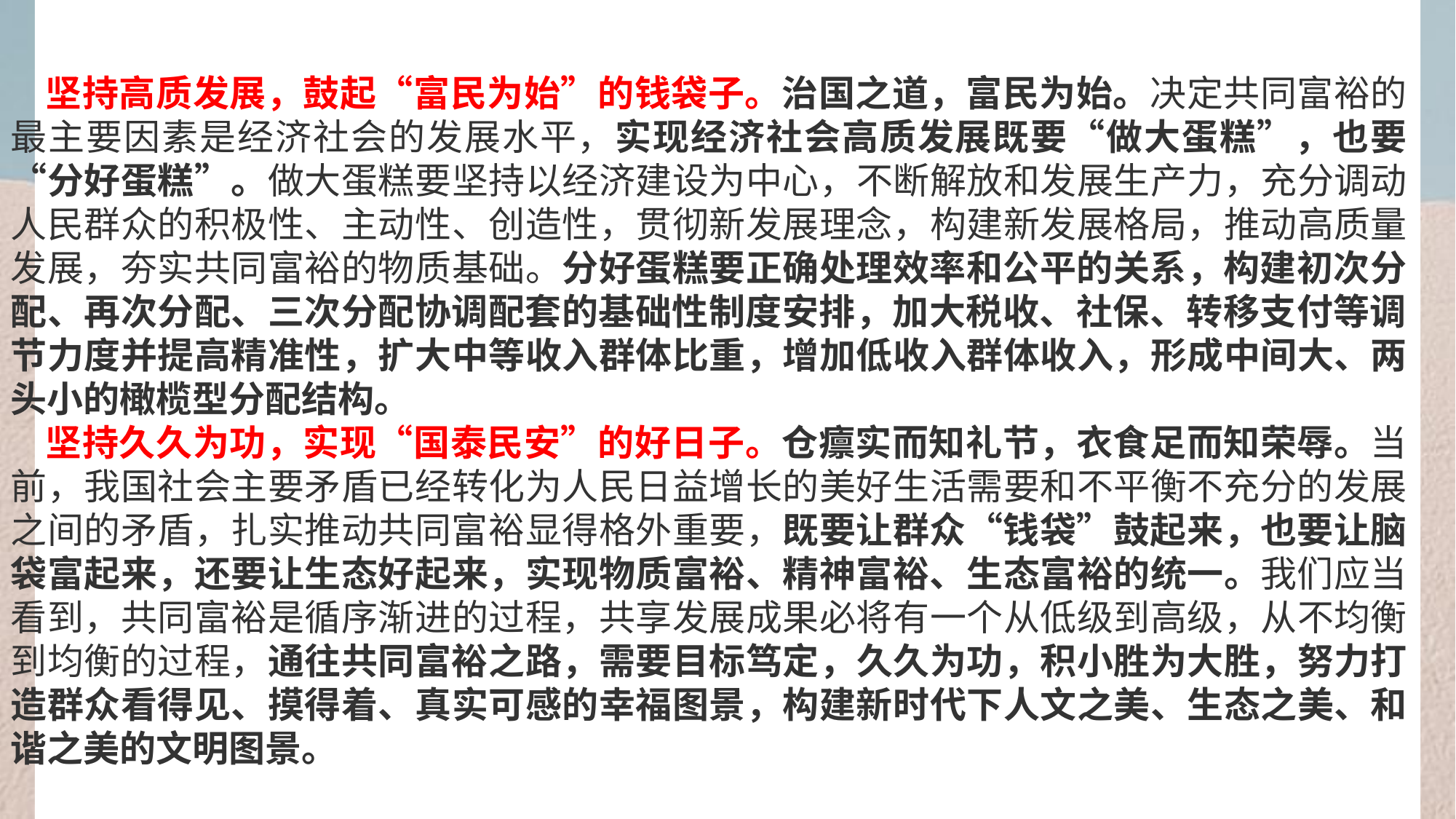

坚持高质发展，鼓起“富民为始”的钱袋子。治国之道，富民为始。决定共同富裕的最主要因素是经济社会的发展水平，实现经济社会高质发展既要“做大蛋糕”，也要“分好蛋糕”。做大蛋糕要坚持以经济建设为中心，不断解放和发展生产力，充分调动人民群众的积极性、主动性、创造性，贯彻新发展理念，构建新发展格局，推动高质量发展，夯实共同富裕的物质基础。分好蛋糕要正确处理效率和公平的关系，构建初次分配、再次分配、三次分配协调配套的基础性制度安排，加大税收、社保、转移支付等调节力度并提高精准性，扩大中等收入群体比重，增加低收入群体收入，形成中间大、两头小的橄榄型分配结构。
   坚持久久为功，实现“国泰民安”的好日子。仓癝实而知礼节，衣食足而知荣辱。当前，我国社会主要矛盾已经转化为人民日益增长的美好生活需要和不平衡不充分的发展之间的矛盾，扎实推动共同富裕显得格外重要，既要让群众“钱袋”鼓起来，也要让脑袋富起来，还要让生态好起来，实现物质富裕、精神富裕、生态富裕的统一。我们应当看到，共同富裕是循序渐进的过程，共享发展成果必将有一个从低级到高级，从不均衡到均衡的过程，通往共同富裕之路，需要目标笃定，久久为功，积小胜为大胜，努力打造群众看得见、摸得着、真实可感的幸福图景，构建新时代下人文之美、生态之美、和谐之美的文明图景。